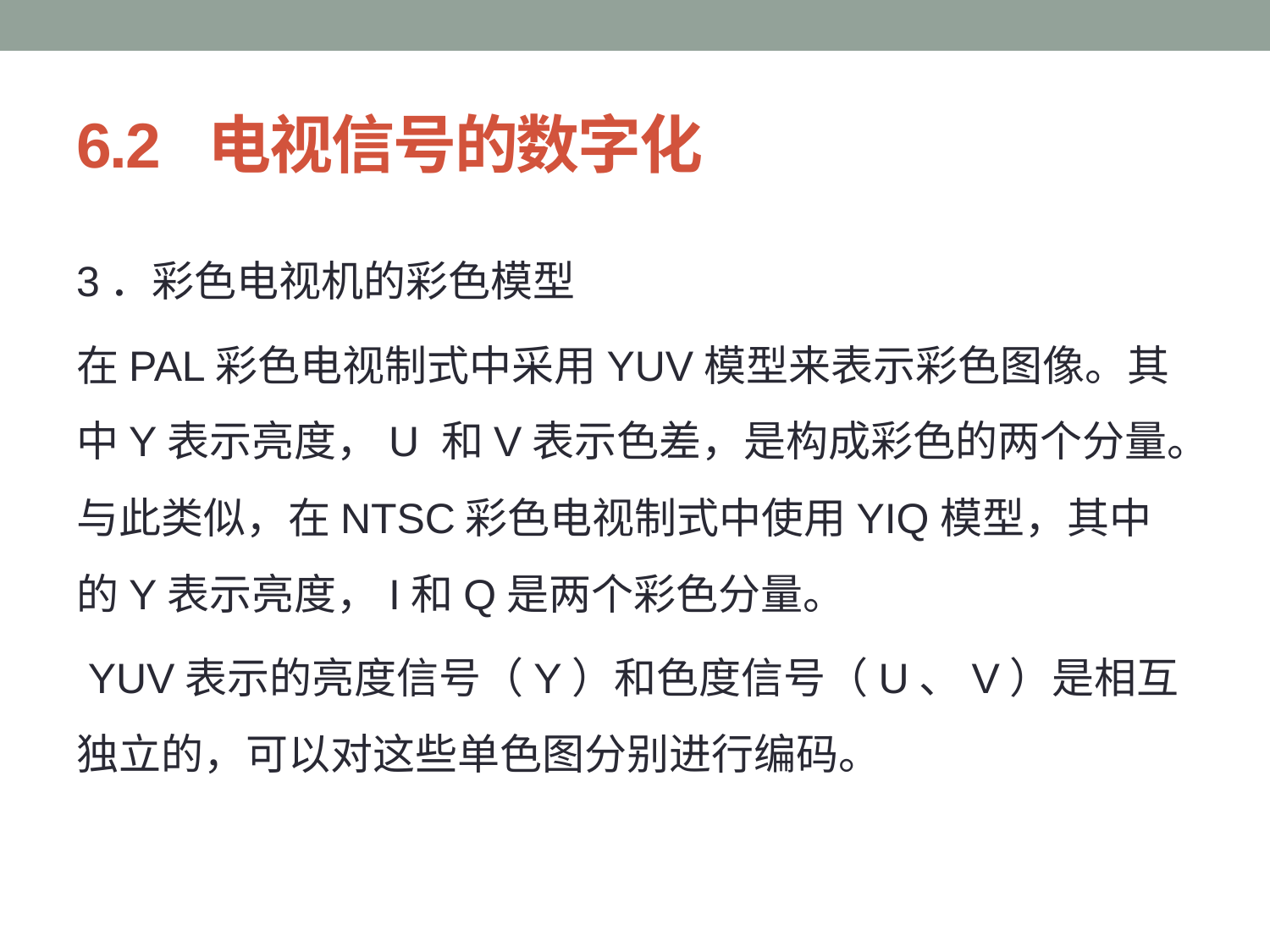

# 6.2  电视信号的数字化
3．彩色电视机的彩色模型
在PAL彩色电视制式中采用YUV模型来表示彩色图像。其中Y表示亮度，U 和V表示色差，是构成彩色的两个分量。与此类似，在NTSC彩色电视制式中使用YIQ模型，其中的Y表示亮度，I和Q是两个彩色分量。
 YUV表示的亮度信号（Y）和色度信号（U、V）是相互独立的，可以对这些单色图分别进行编码。